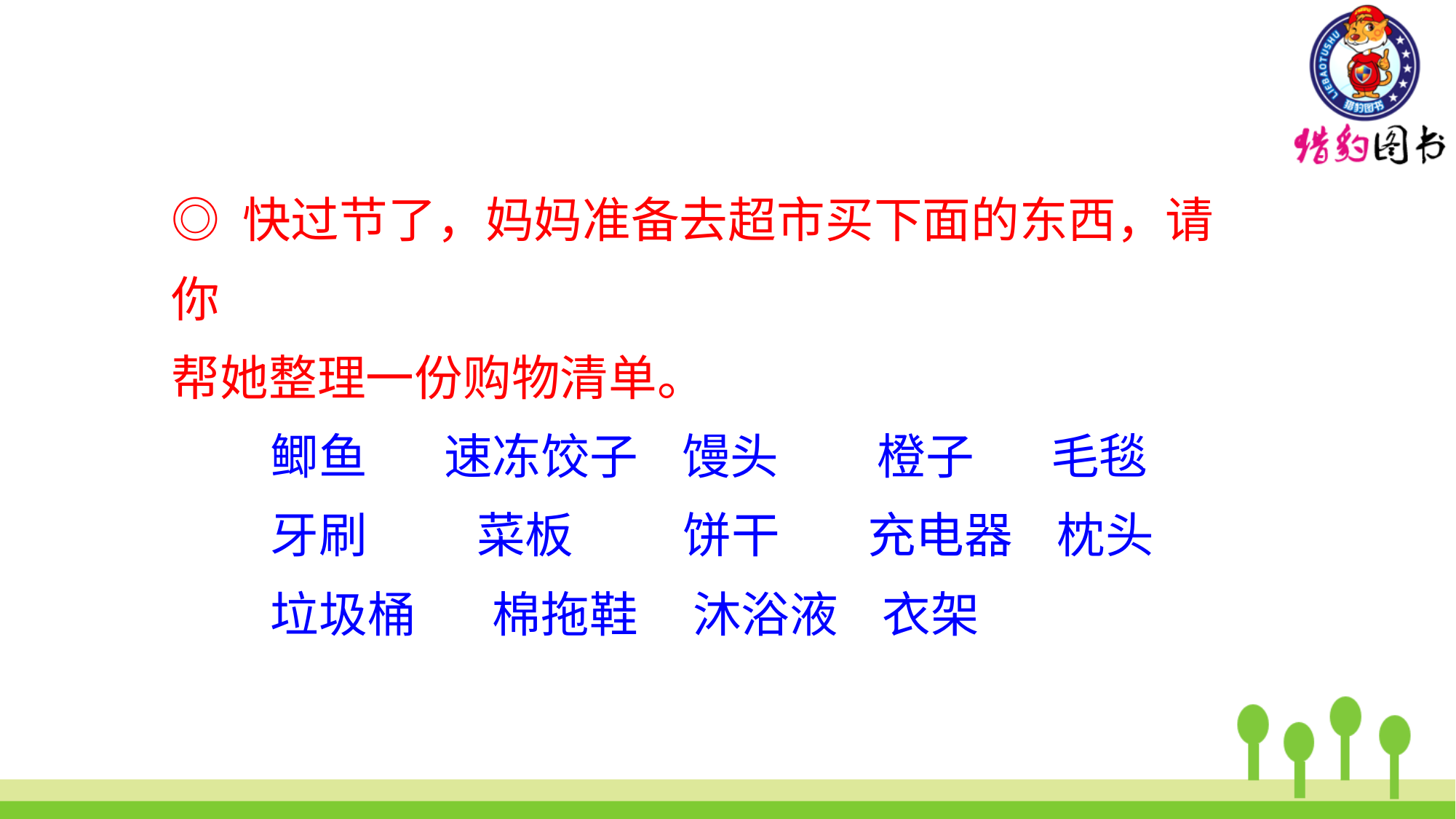

◎ 快过节了，妈妈准备去超市买下面的东西，请你
帮她整理一份购物清单。
        鲫鱼       速冻饺子    馒头         橙子       毛毯
        牙刷          菜板          饼干        充电器    枕头
        垃圾桶       棉拖鞋     沐浴液    衣架